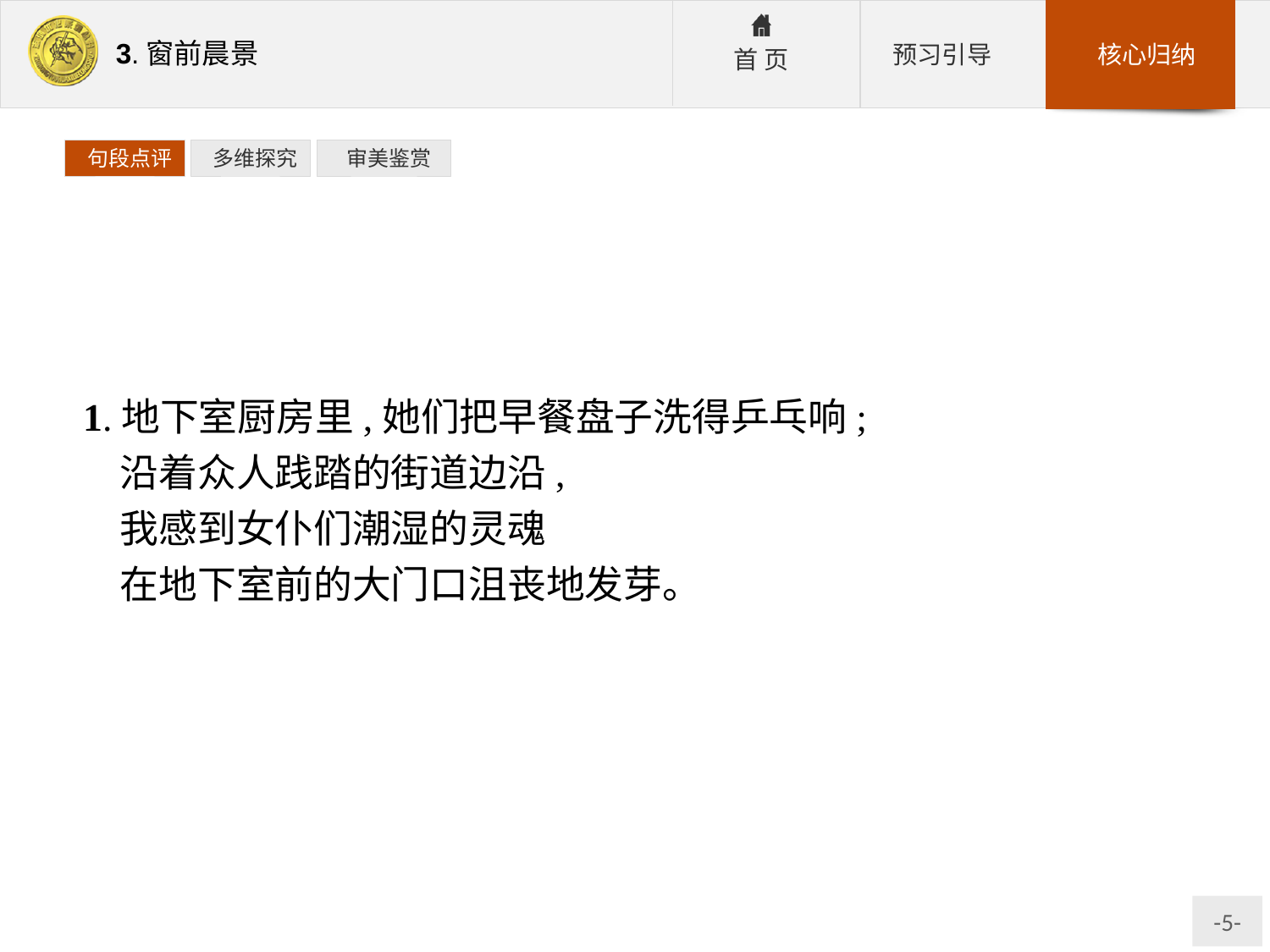

句段点评
 多维探究
 审美鉴赏
1.地下室厨房里,她们把早餐盘子洗得乒乓响;
沿着众人践踏的街道边沿,
我感到女仆们潮湿的灵魂
在地下室前的大门口沮丧地发芽。